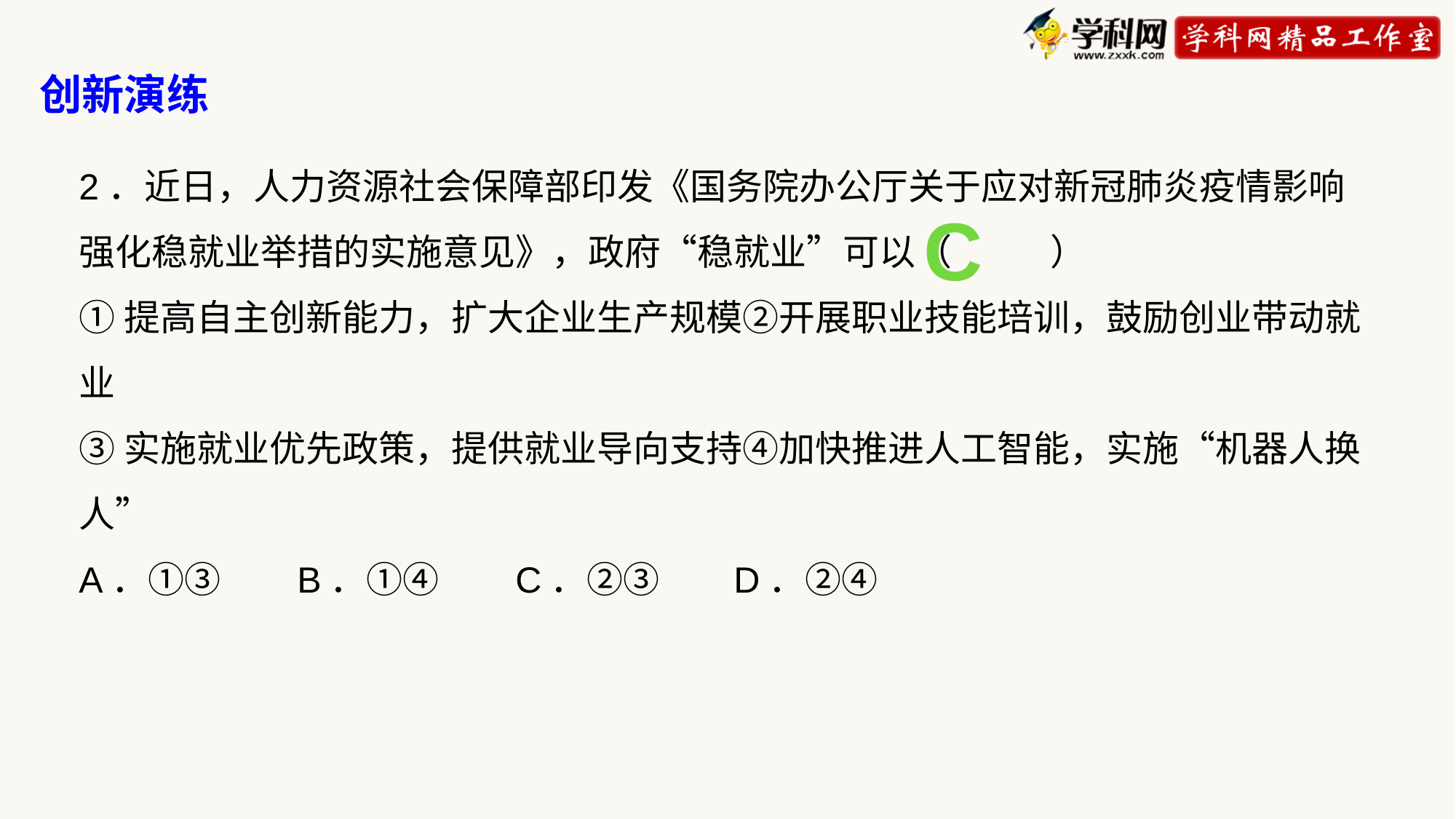

创新演练
2．近日，人力资源社会保障部印发《国务院办公厅关于应对新冠肺炎疫情影响强化稳就业举措的实施意见》，政府“稳就业”可以（            ）
①提高自主创新能力，扩大企业生产规模②开展职业技能培训，鼓励创业带动就业
③实施就业优先政策，提供就业导向支持④加快推进人工智能，实施“机器人换人”
A．①③	B．①④	C．②③	D．②④
C